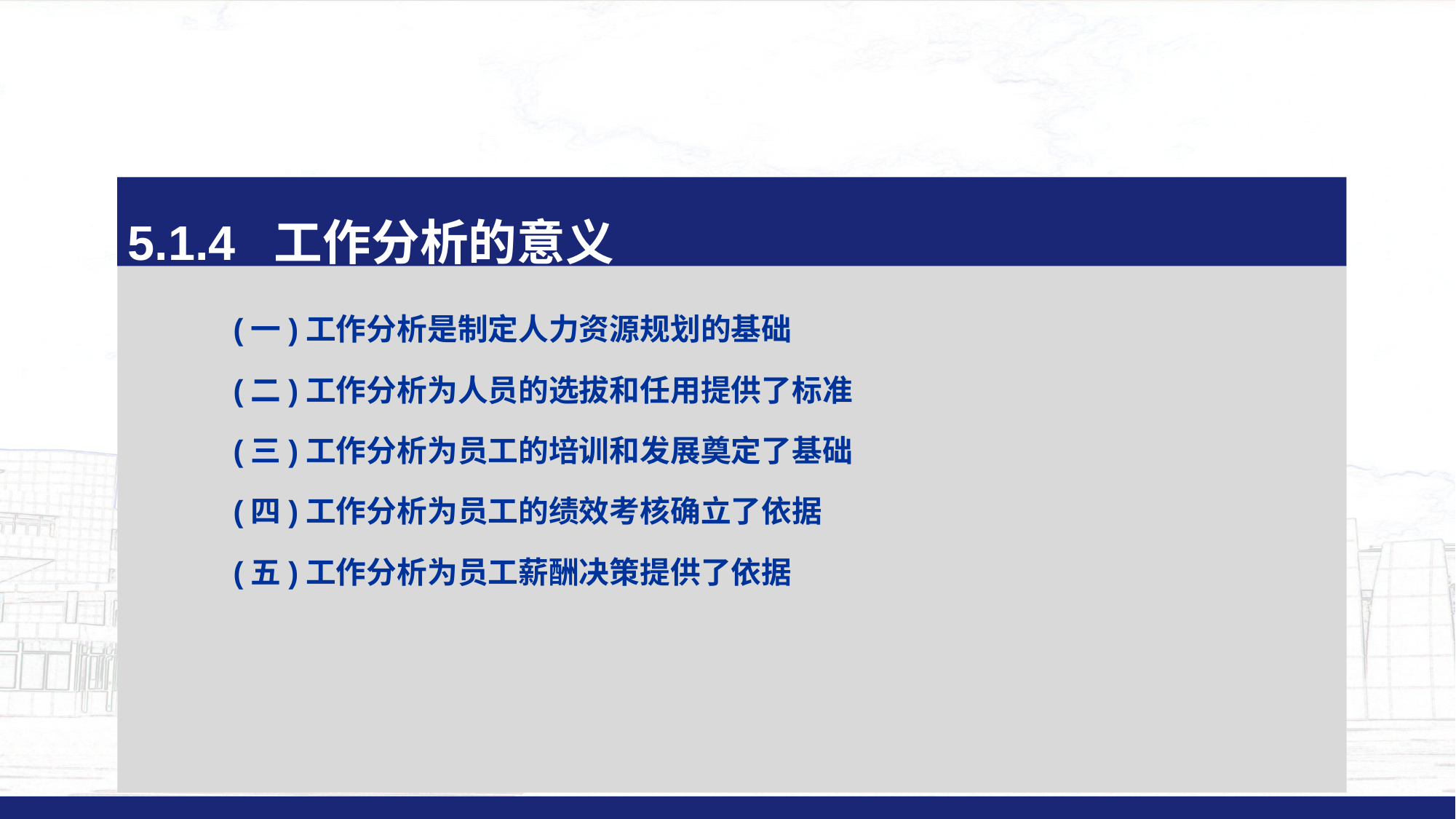

5.1.4  工作分析的意义

(一)工作分析是制定人力资源规划的基础
(二)工作分析为人员的选拔和任用提供了标准
(三)工作分析为员工的培训和发展奠定了基础
(四)工作分析为员工的绩效考核确立了依据
(五)工作分析为员工薪酬决策提供了依据